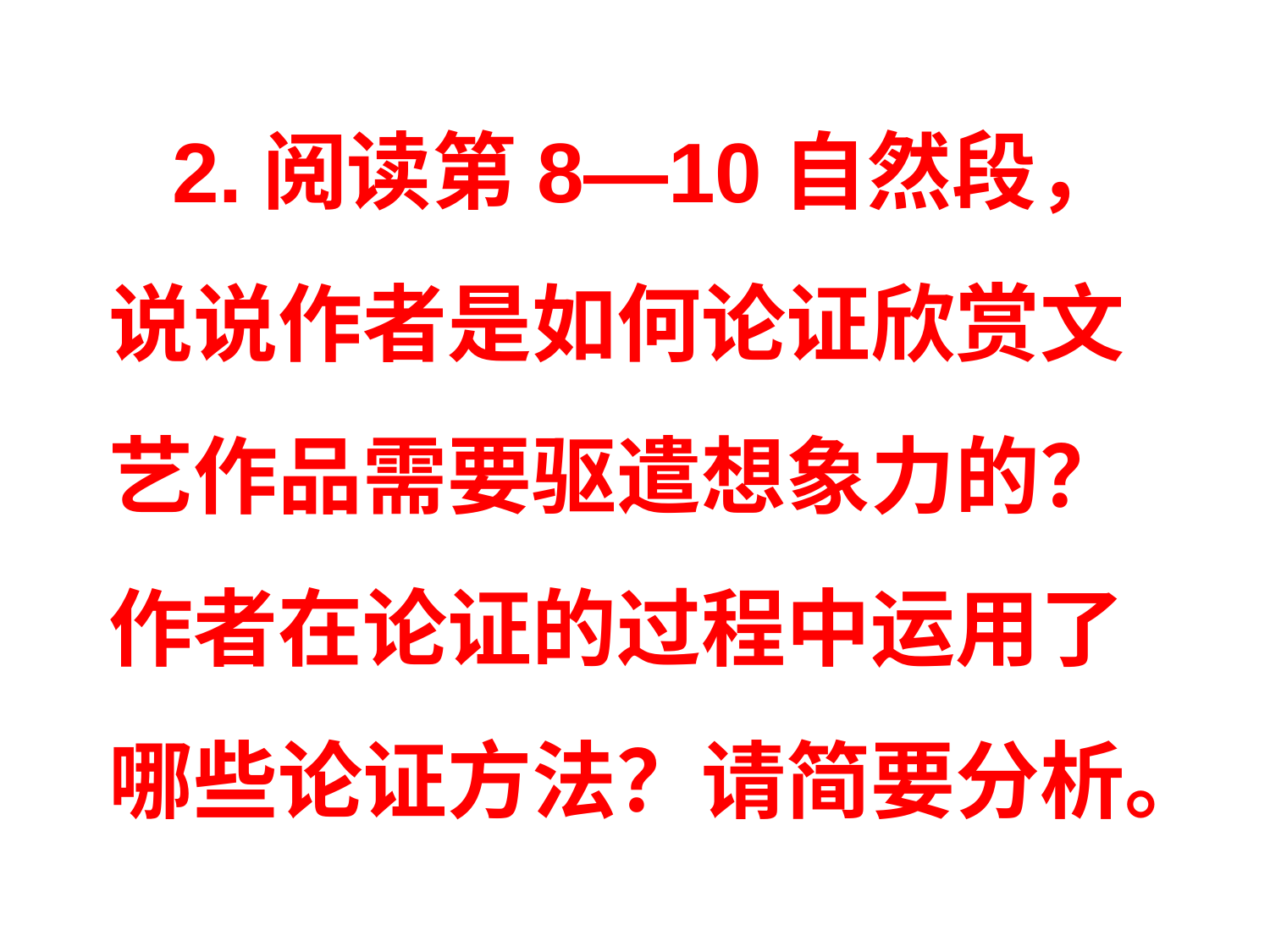

2.阅读第8—10自然段，说说作者是如何论证欣赏文艺作品需要驱遣想象力的？
作者在论证的过程中运用了哪些论证方法？请简要分析。